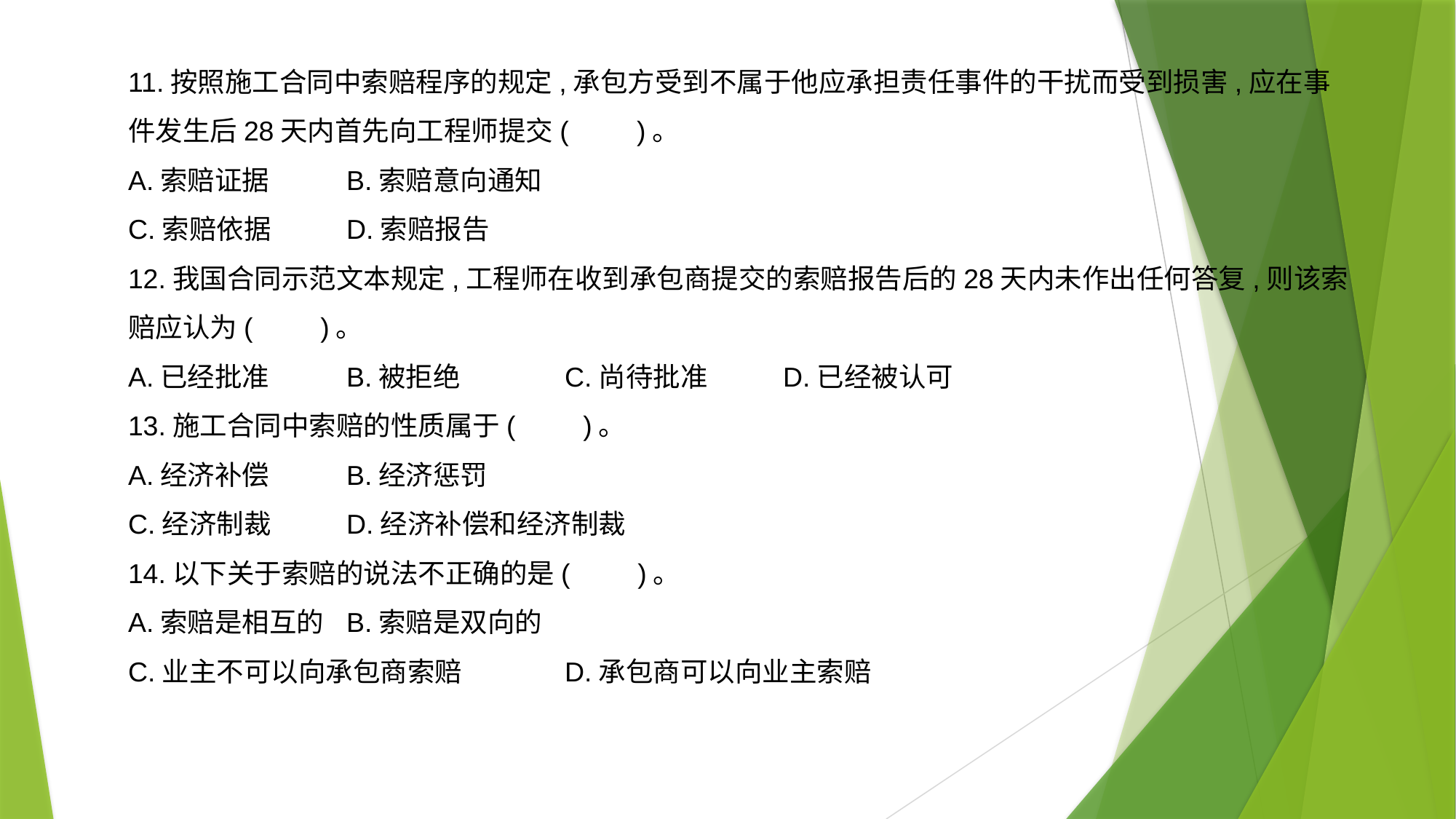

11.按照施工合同中索赔程序的规定,承包方受到不属于他应承担责任事件的干扰而受到损害,应在事件发生后28天内首先向工程师提交(　　)。
A.索赔证据	B.索赔意向通知
C.索赔依据	D.索赔报告
12.我国合同示范文本规定,工程师在收到承包商提交的索赔报告后的28天内未作出任何答复,则该索赔应认为(　　)。
A.已经批准	B.被拒绝	C.尚待批准	D.已经被认可
13.施工合同中索赔的性质属于(　　)。
A.经济补偿	B.经济惩罚
C.经济制裁	D.经济补偿和经济制裁
14.以下关于索赔的说法不正确的是(　　)。
A.索赔是相互的	B.索赔是双向的
C.业主不可以向承包商索赔	D.承包商可以向业主索赔